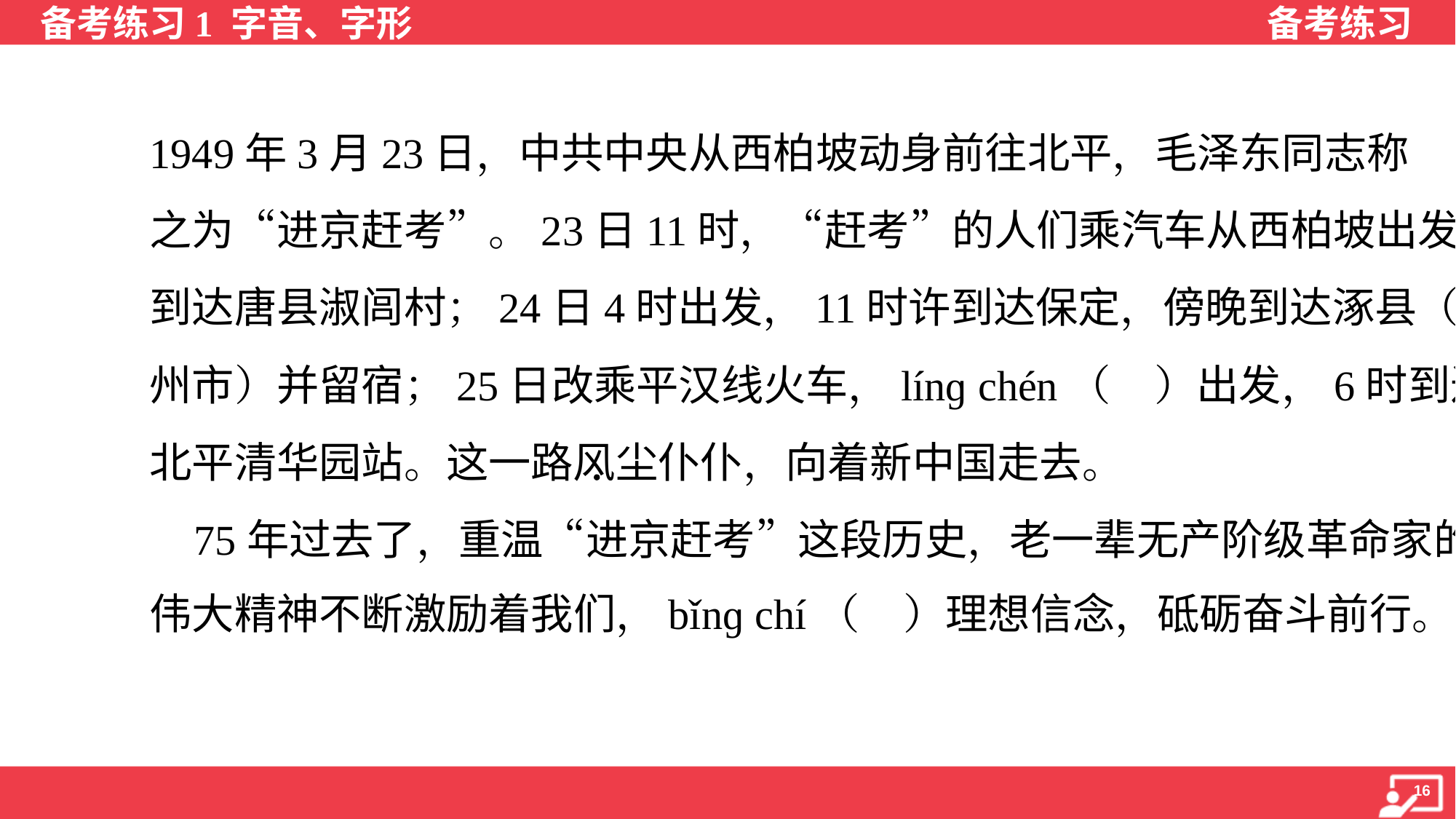

1949年3月23日，中共中央从西柏坡动身前往北平，毛泽东同志称
之为“进京赶考”。23日11时，“赶考”的人们乘汽车从西柏坡出发，17时
到达唐县淑闾村；24日4时出发，11时许到达保定，傍晚到达涿县（现涿
州市）并留宿；25日改乘平汉线火车，línɡ chén（    ）出发，6时到达
北平清华园站。这一路风尘仆仆，向着新中国走去。
    75年过去了，重温“进京赶考”这段历史，老一辈无产阶级革命家的
伟大精神不断激励着我们，bǐnɡ chí（    ）理想信念，砥砺奋斗前行。